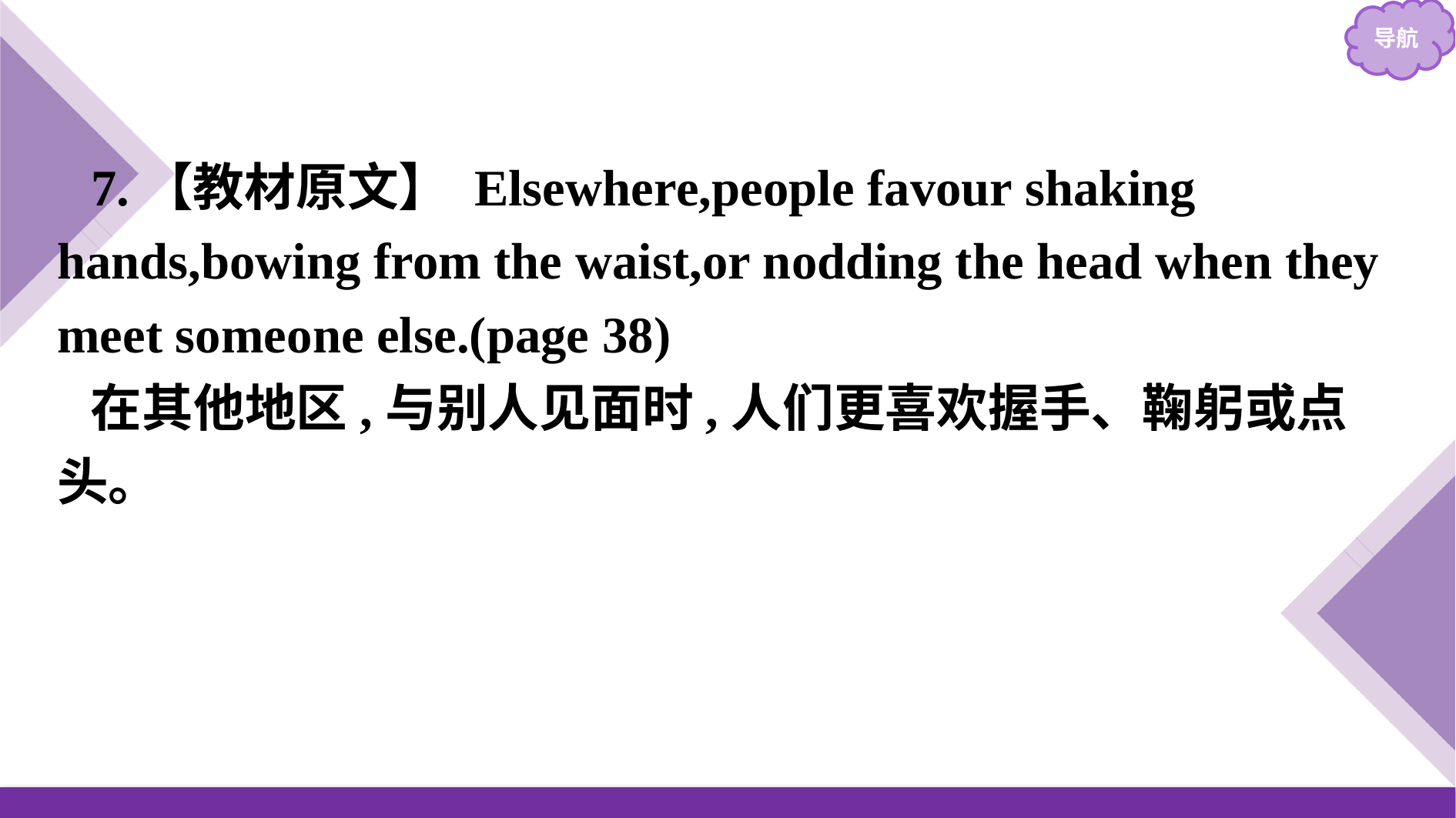

7.【教材原文】 Elsewhere,people favour shaking hands,bowing from the waist,or nodding the head when they meet someone else.(page 38)
在其他地区,与别人见面时,人们更喜欢握手、鞠躬或点头。